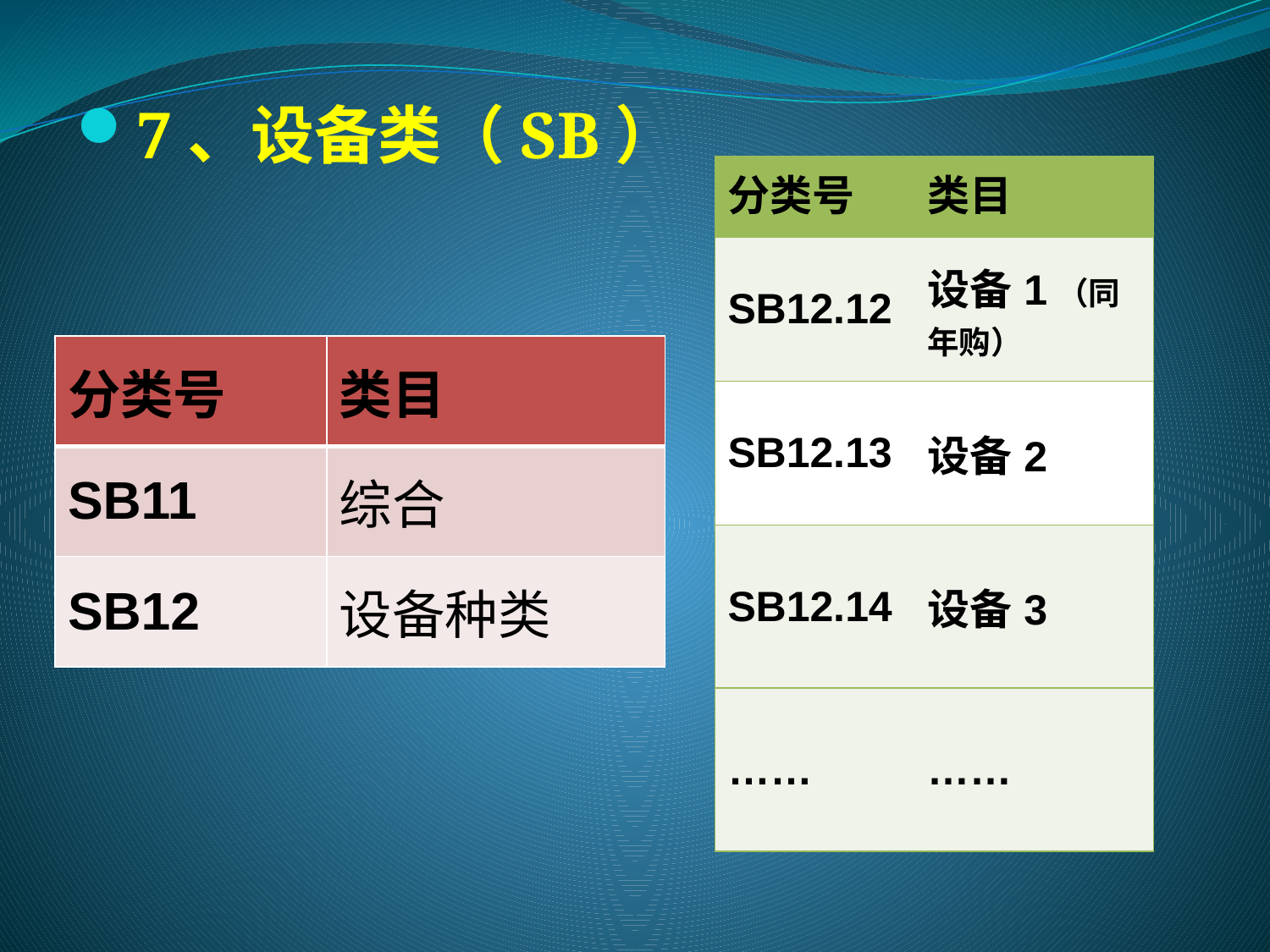

7、设备类（SB）

| 分类号 | 类目 |
| --- | --- |
| SB12.12 | 设备1（同年购） |
| SB12.13 | 设备2 |
| SB12.14 | 设备3 |
| …… | …… |
| 分类号 | 类目 |
| --- | --- |
| SB11 | 综合 |
| SB12 | 设备种类 |